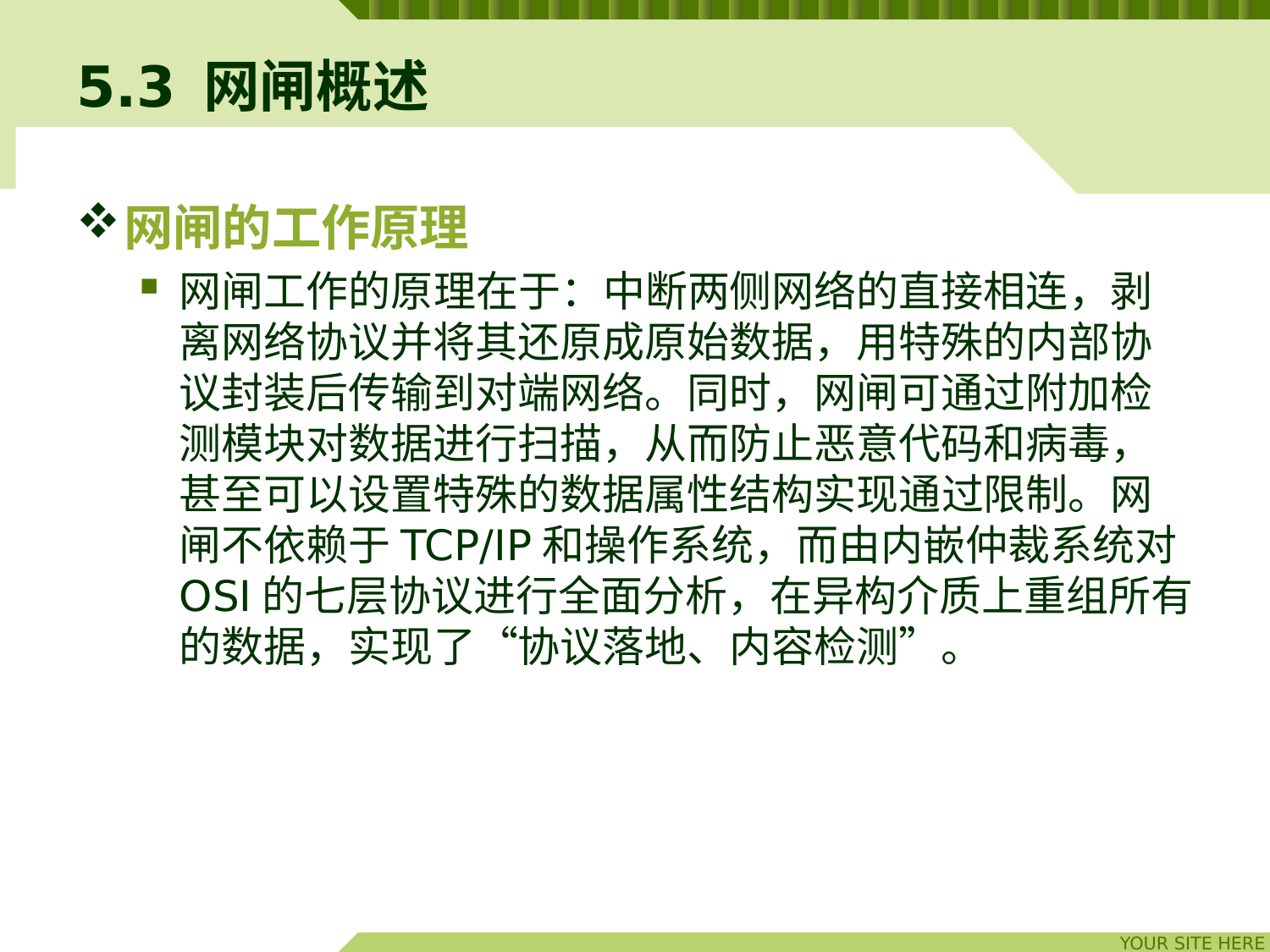

# 5.3	网闸概述
网闸的工作原理
网闸工作的原理在于：中断两侧网络的直接相连，剥离网络协议并将其还原成原始数据，用特殊的内部协议封装后传输到对端网络。同时，网闸可通过附加检测模块对数据进行扫描，从而防止恶意代码和病毒，甚至可以设置特殊的数据属性结构实现通过限制。网闸不依赖于TCP/IP和操作系统，而由内嵌仲裁系统对OSI的七层协议进行全面分析，在异构介质上重组所有的数据，实现了“协议落地、内容检测”。